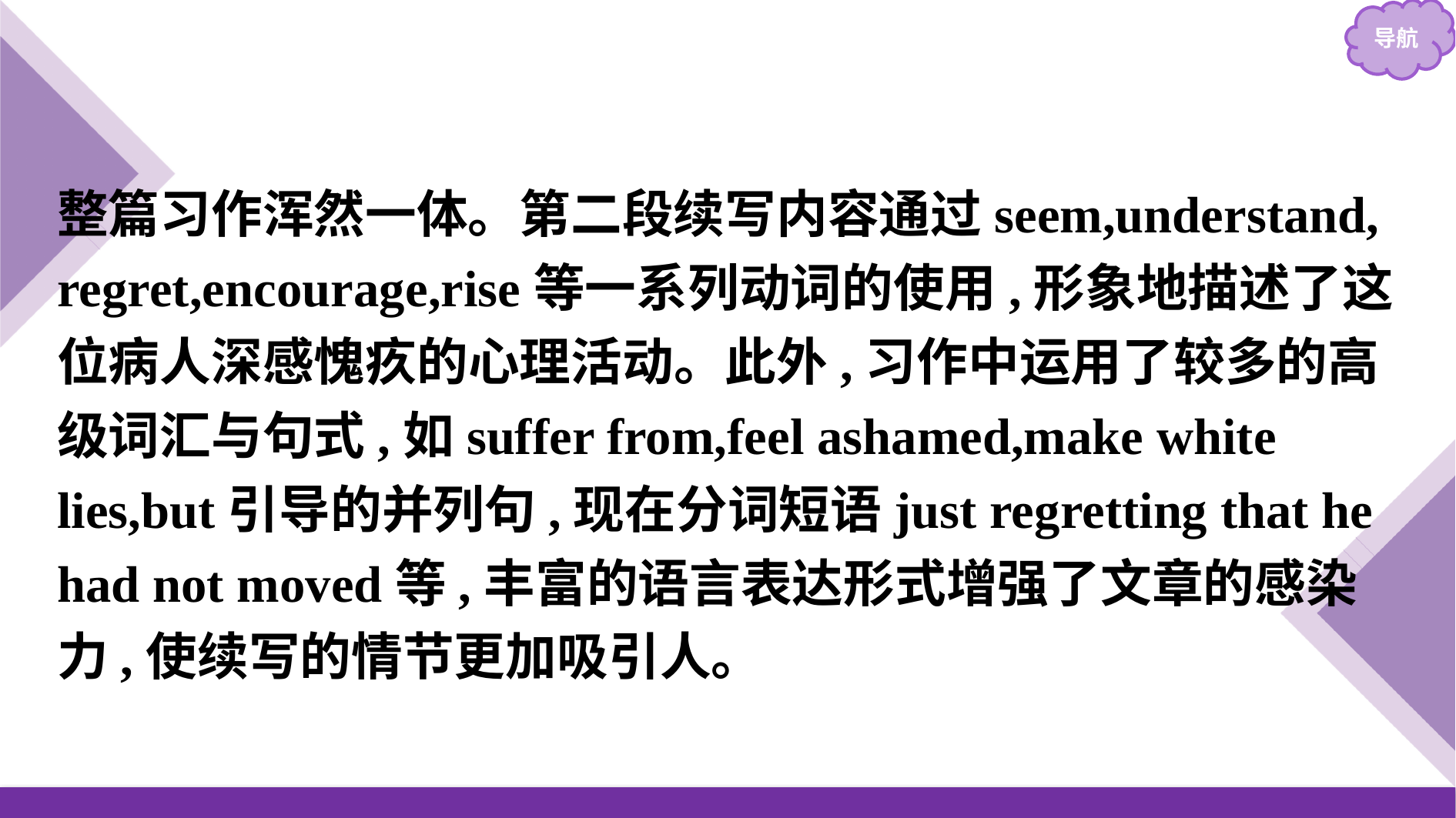

整篇习作浑然一体。第二段续写内容通过seem,understand,
regret,encourage,rise等一系列动词的使用,形象地描述了这位病人深感愧疚的心理活动。此外,习作中运用了较多的高级词汇与句式,如suffer from,feel ashamed,make white lies,but引导的并列句,现在分词短语just regretting that he had not moved等,丰富的语言表达形式增强了文章的感染力,使续写的情节更加吸引人。